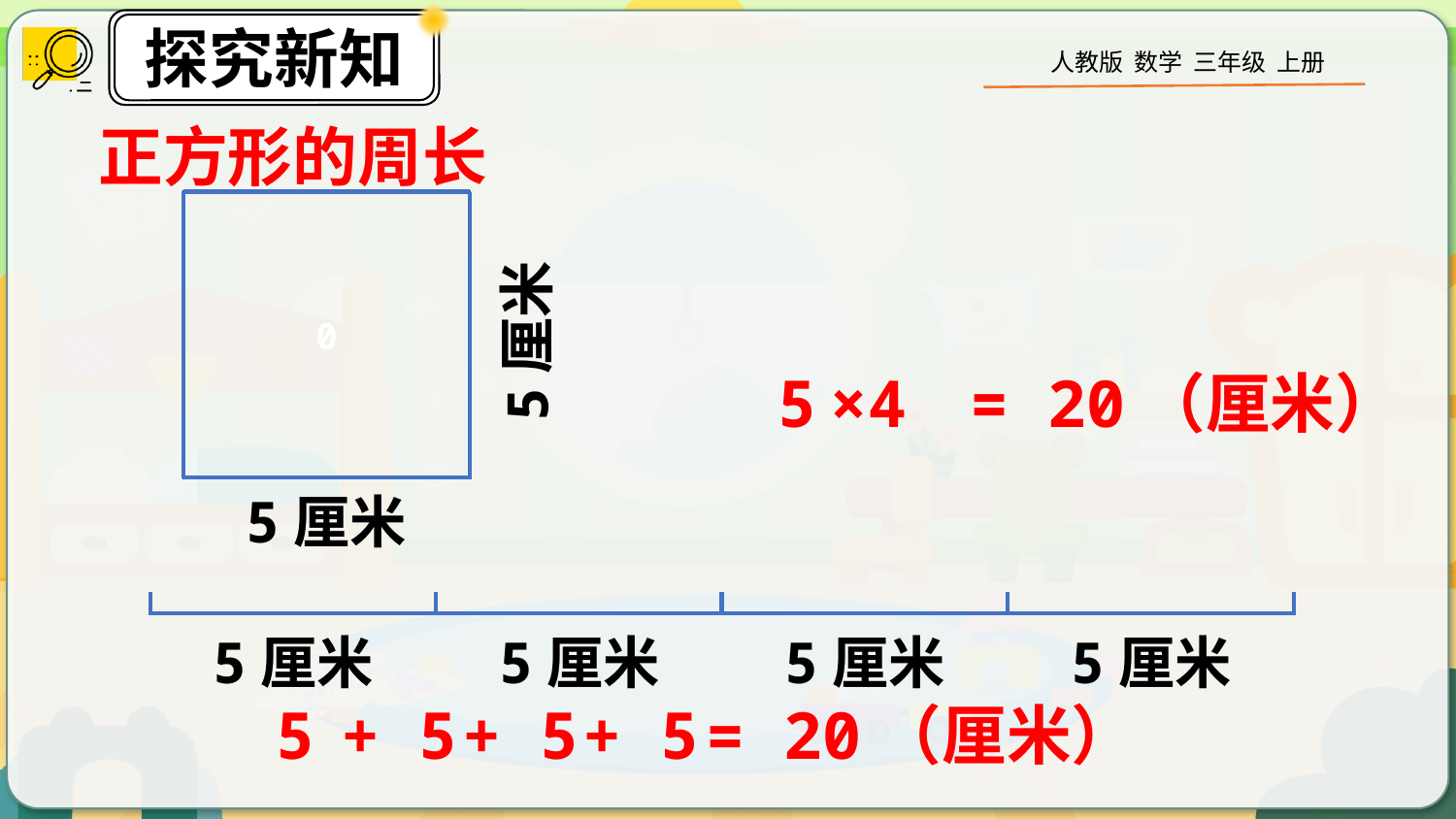

正方形的周长
0
5厘米
5厘米
5
×4
= 20（厘米）
5厘米
5厘米
5厘米
5厘米
5
+ 5
+ 5
+ 5
= 20（厘米）